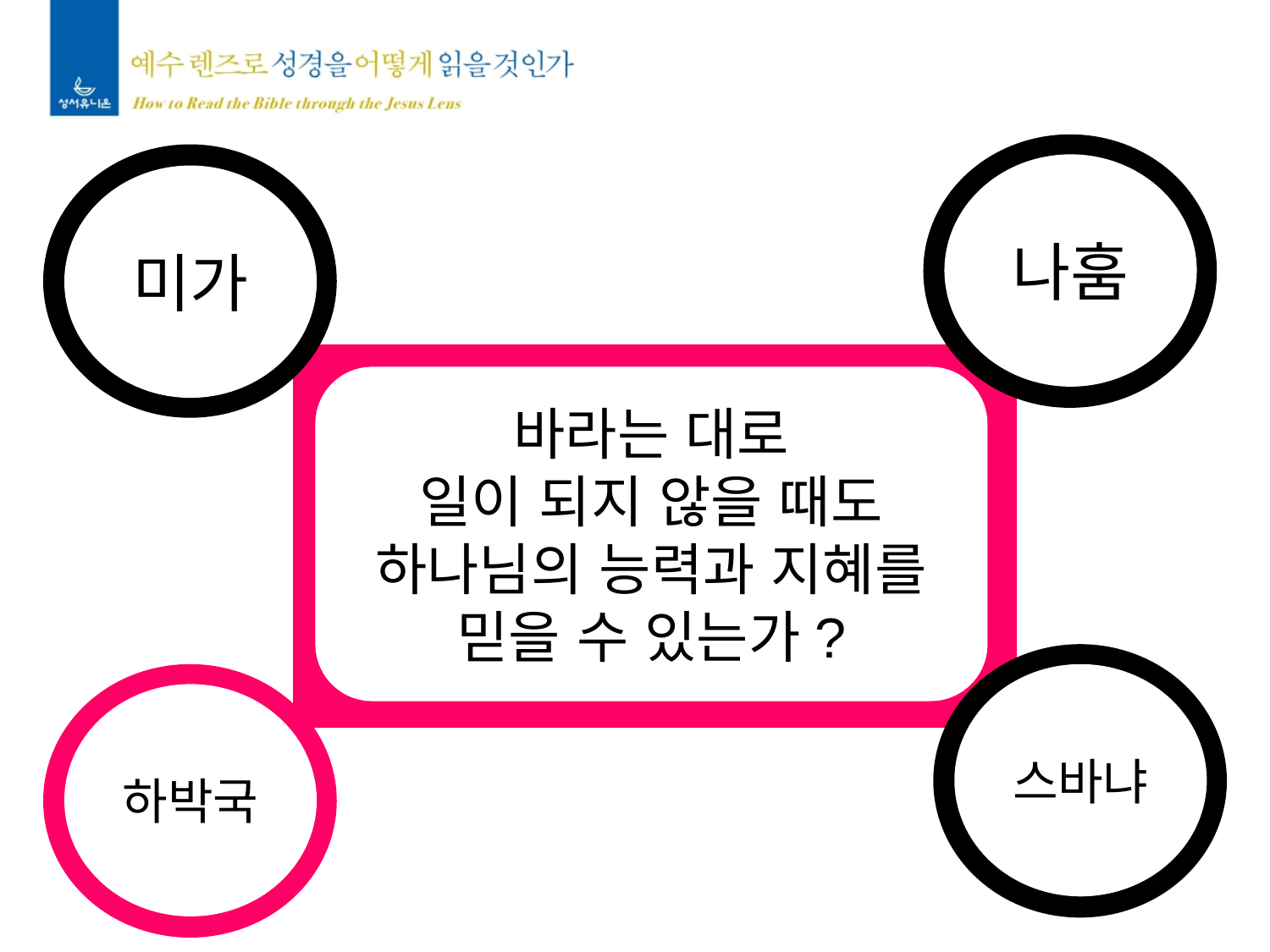

나훔
미가

바라는 대로
일이 되지 않을 때도
하나님의 능력과 지혜를
믿을 수 있는가?

스바냐
하박국